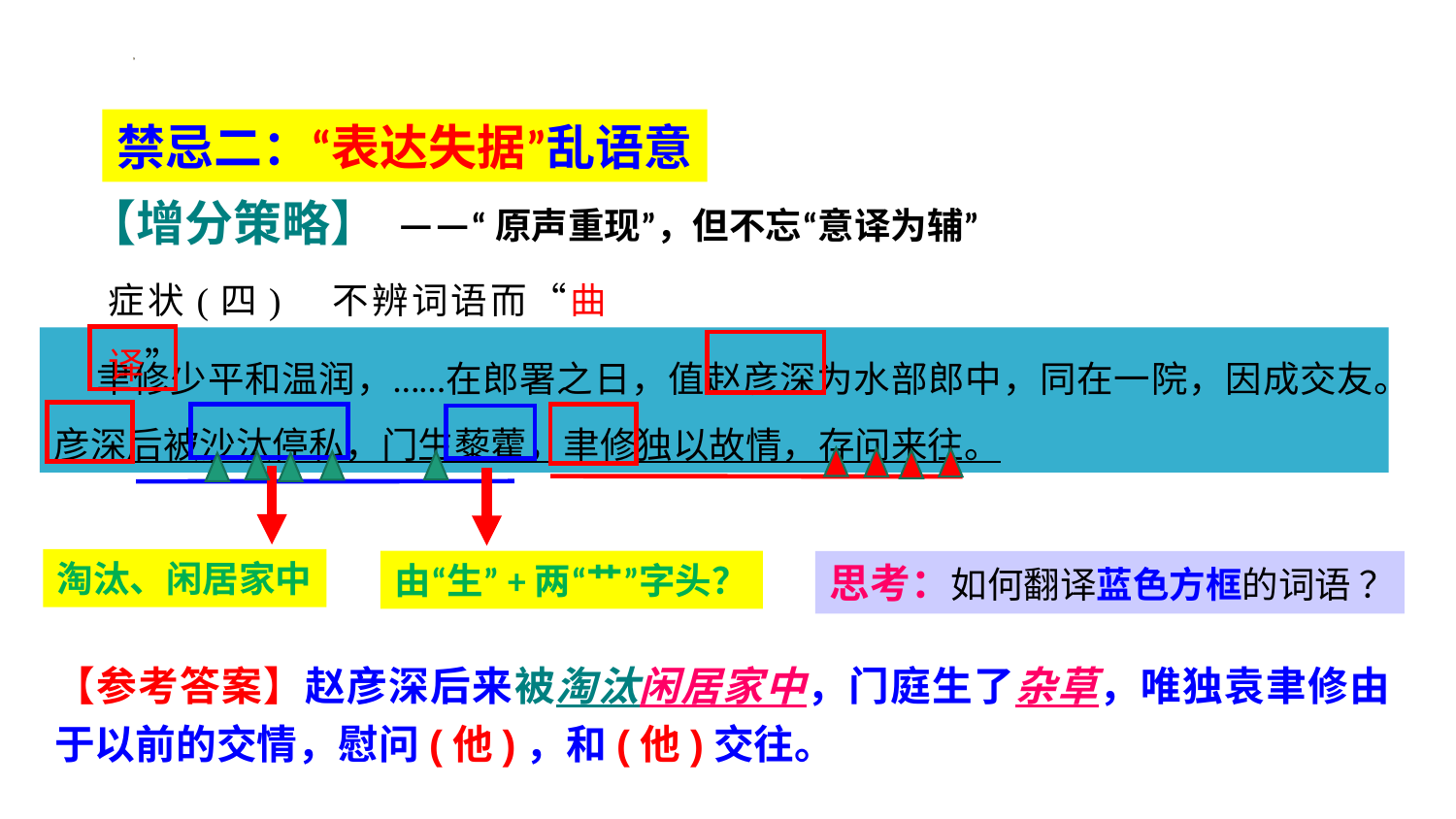

禁忌二：“表达失据”乱语意
【增分策略】
——“原声重现”，但不忘“意译为辅”
症状(四)　不辨词语而“曲译”

聿修少平和温润，……在郎署之日，值赵彦深为水部郎中，同在一院，因成交友。彦深后被沙汰停私，门生藜藿，聿修独以故情，存问来往。

淘汰、闲居家中
由“生”+两“艹”字头？
思考：如何翻译蓝色方框的词语 ？
【参考答案】赵彦深后来被淘汰闲居家中，门庭生了杂草，唯独袁聿修由于以前的交情，慰问(他)，和(他)交往。